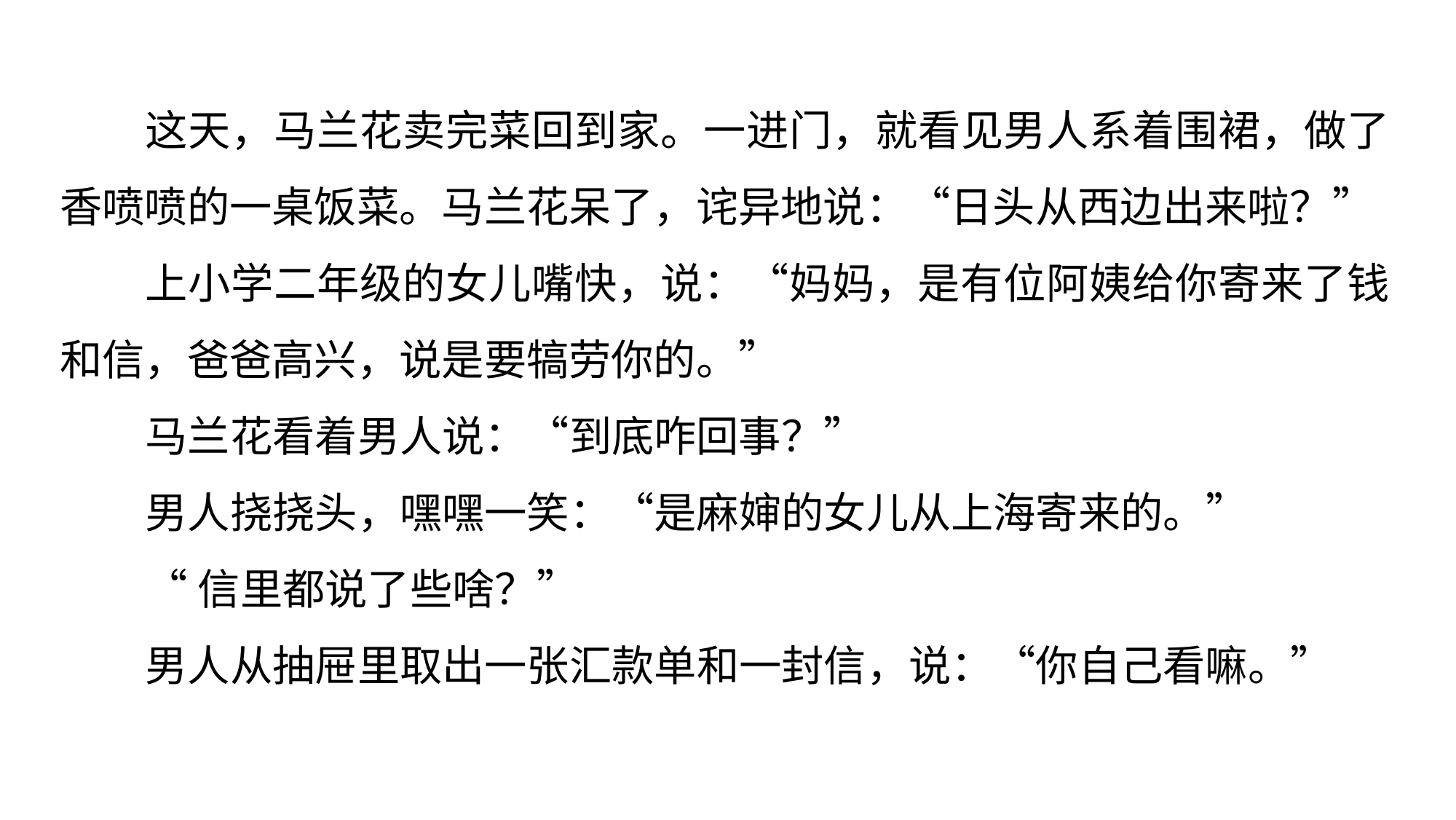

这天，马兰花卖完菜回到家。一进门，就看见男人系着围裙，做了香喷喷的一桌饭菜。马兰花呆了，诧异地说：“日头从西边出来啦？”
上小学二年级的女儿嘴快，说：“妈妈，是有位阿姨给你寄来了钱和信，爸爸高兴，说是要犒劳你的。”
马兰花看着男人说：“到底咋回事？”
男人挠挠头，嘿嘿一笑：“是麻婶的女儿从上海寄来的。”
“信里都说了些啥？”
男人从抽屉里取出一张汇款单和一封信，说：“你自己看嘛。”